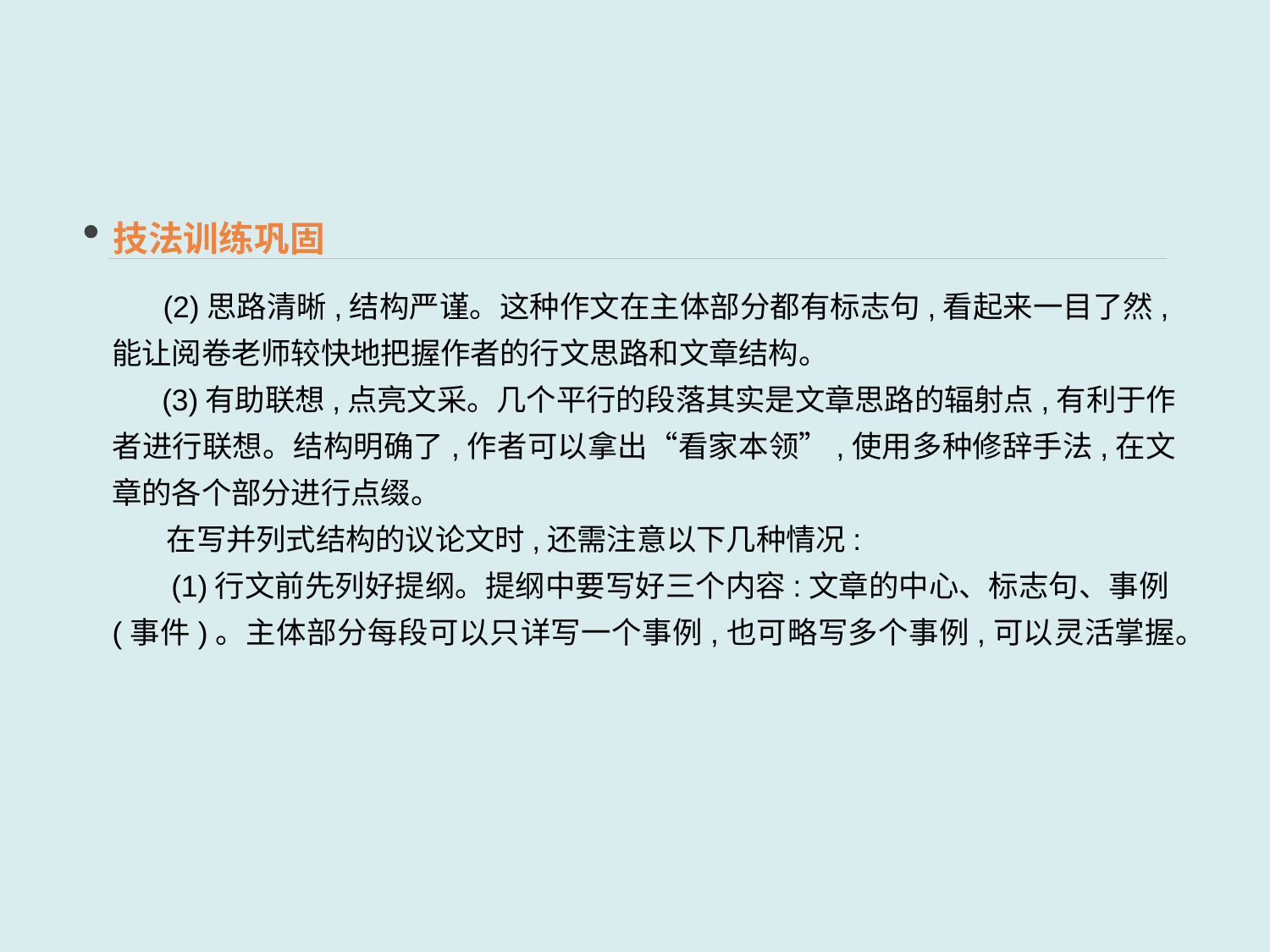

技法训练巩固

      (2)思路清晰,结构严谨。这种作文在主体部分都有标志句,看起来一目了然,能让阅卷老师较快地把握作者的行文思路和文章结构。
      (3)有助联想,点亮文采。几个平行的段落其实是文章思路的辐射点,有利于作者进行联想。结构明确了,作者可以拿出“看家本领”,使用多种修辞手法,在文章的各个部分进行点缀。
       在写并列式结构的议论文时,还需注意以下几种情况:
       (1)行文前先列好提纲。提纲中要写好三个内容:文章的中心、标志句、事例(事件)。主体部分每段可以只详写一个事例,也可略写多个事例,可以灵活掌握。